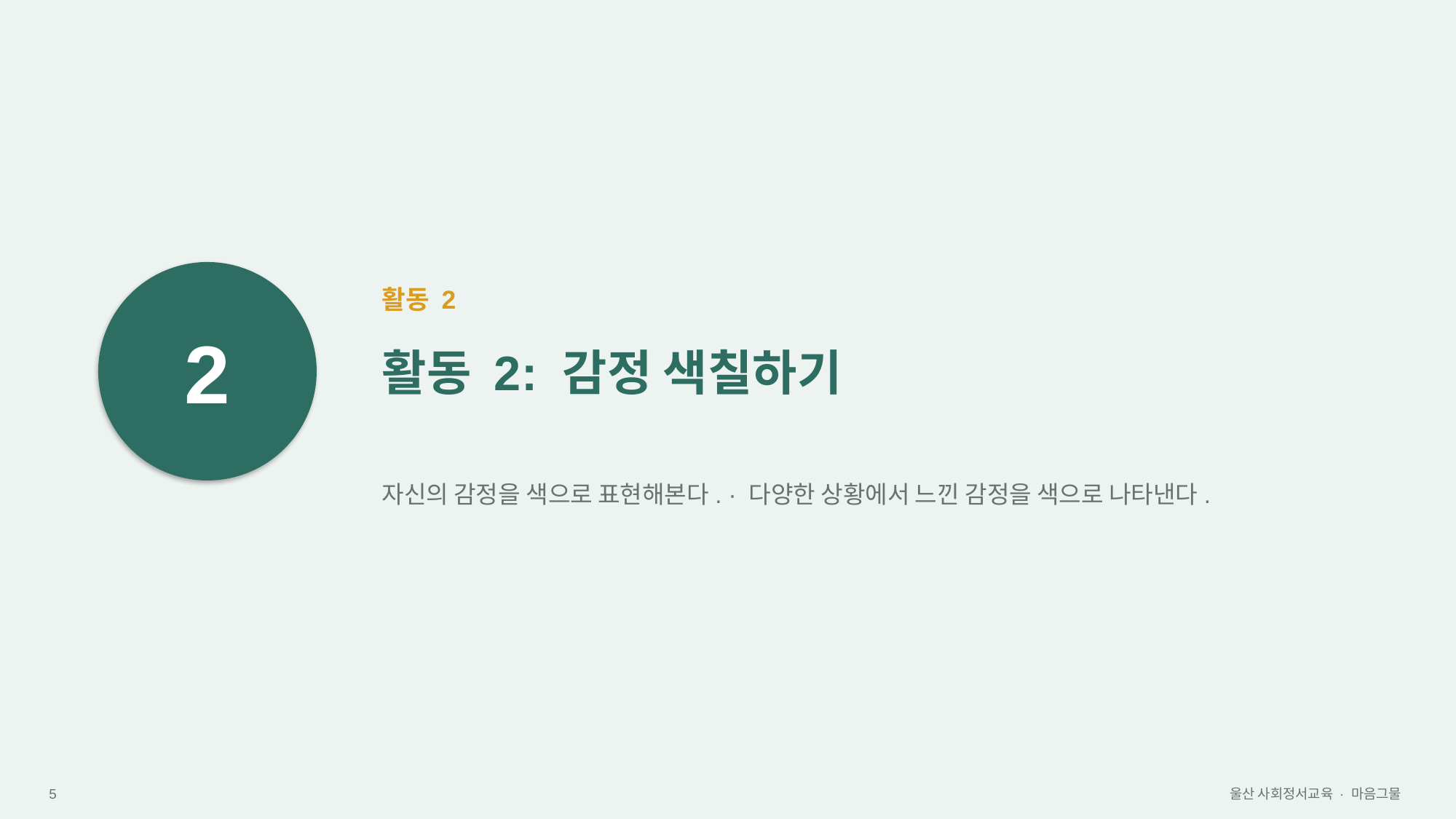

2
활동 2
활동 2: 감정 색칠하기
자신의 감정을 색으로 표현해본다. · 다양한 상황에서 느낀 감정을 색으로 나타낸다.
5
울산 사회정서교육 · 마음그물